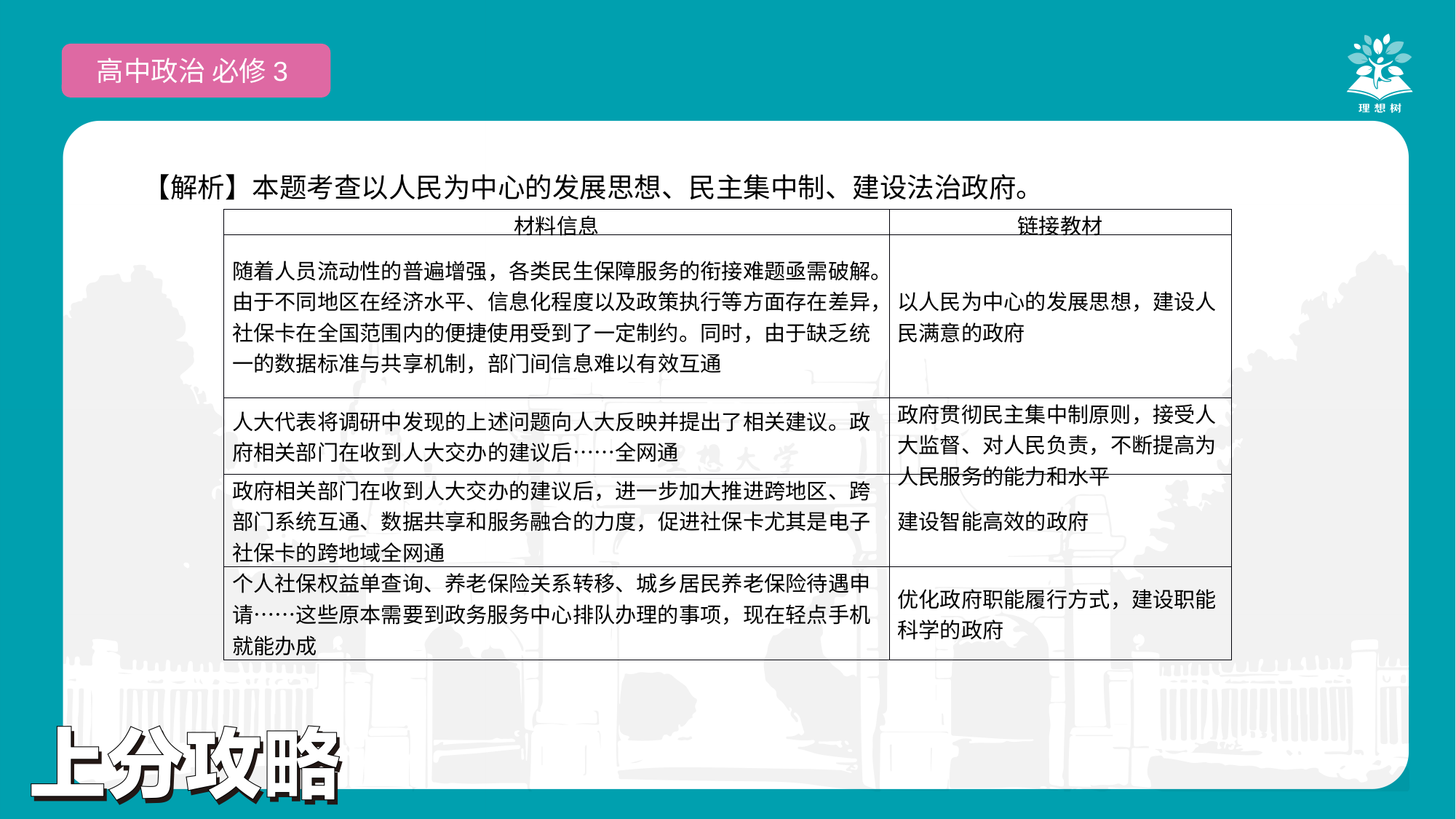

高中政治 必修3
【解析】本题考查以人民为中心的发展思想、民主集中制、建设法治政府。
| 材料信息 | 链接教材 |
| --- | --- |
| 随着人员流动性的普遍增强，各类民生保障服务的衔接难题亟需破解。由于不同地区在经济水平、信息化程度以及政策执行等方面存在差异，社保卡在全国范围内的便捷使用受到了一定制约。同时，由于缺乏统一的数据标准与共享机制，部门间信息难以有效互通 | 以人民为中心的发展思想，建设人民满意的政府 |
| 人大代表将调研中发现的上述问题向人大反映并提出了相关建议。政府相关部门在收到人大交办的建议后……全网通 | 政府贯彻民主集中制原则，接受人大监督、对人民负责，不断提高为人民服务的能力和水平 |
| 政府相关部门在收到人大交办的建议后，进一步加大推进跨地区、跨部门系统互通、数据共享和服务融合的力度，促进社保卡尤其是电子社保卡的跨地域全网通 | 建设智能高效的政府 |
| 个人社保权益单查询、养老保险关系转移、城乡居民养老保险待遇申请……这些原本需要到政务服务中心排队办理的事项，现在轻点手机就能办成 | 优化政府职能履行方式，建设职能科学的政府 |